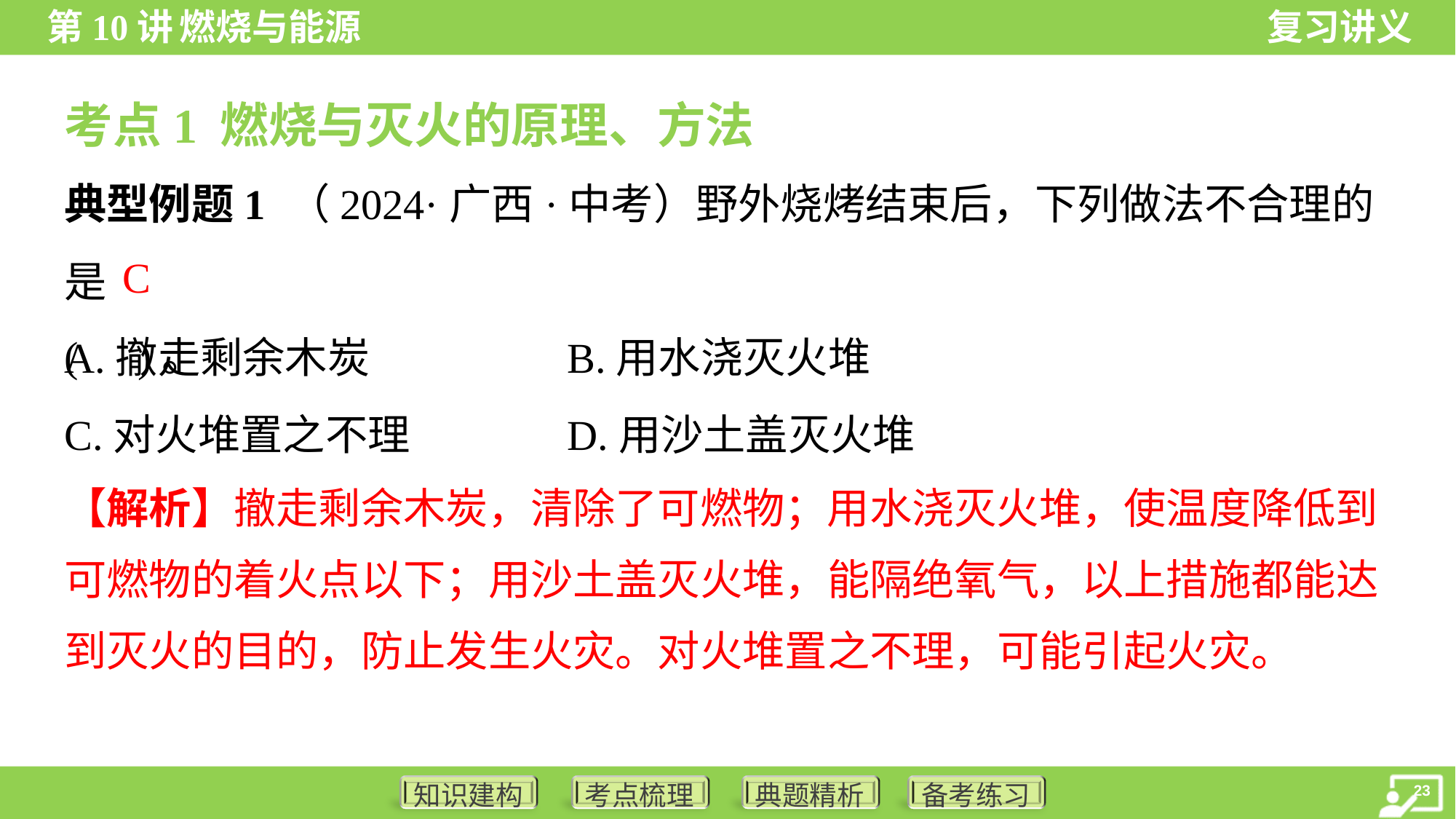

考点1 燃烧与灭火的原理、方法
典型例题1 （2024·广西·中考）野外烧烤结束后，下列做法不合理的是
(     )。
C
A.撤走剩余木炭	B.用水浇灭火堆
C.对火堆置之不理	D.用沙土盖灭火堆
【解析】撤走剩余木炭，清除了可燃物；用水浇灭火堆，使温度降低到可燃物的着火点以下；用沙土盖灭火堆，能隔绝氧气，以上措施都能达到灭火的目的，防止发生火灾。对火堆置之不理，可能引起火灾。